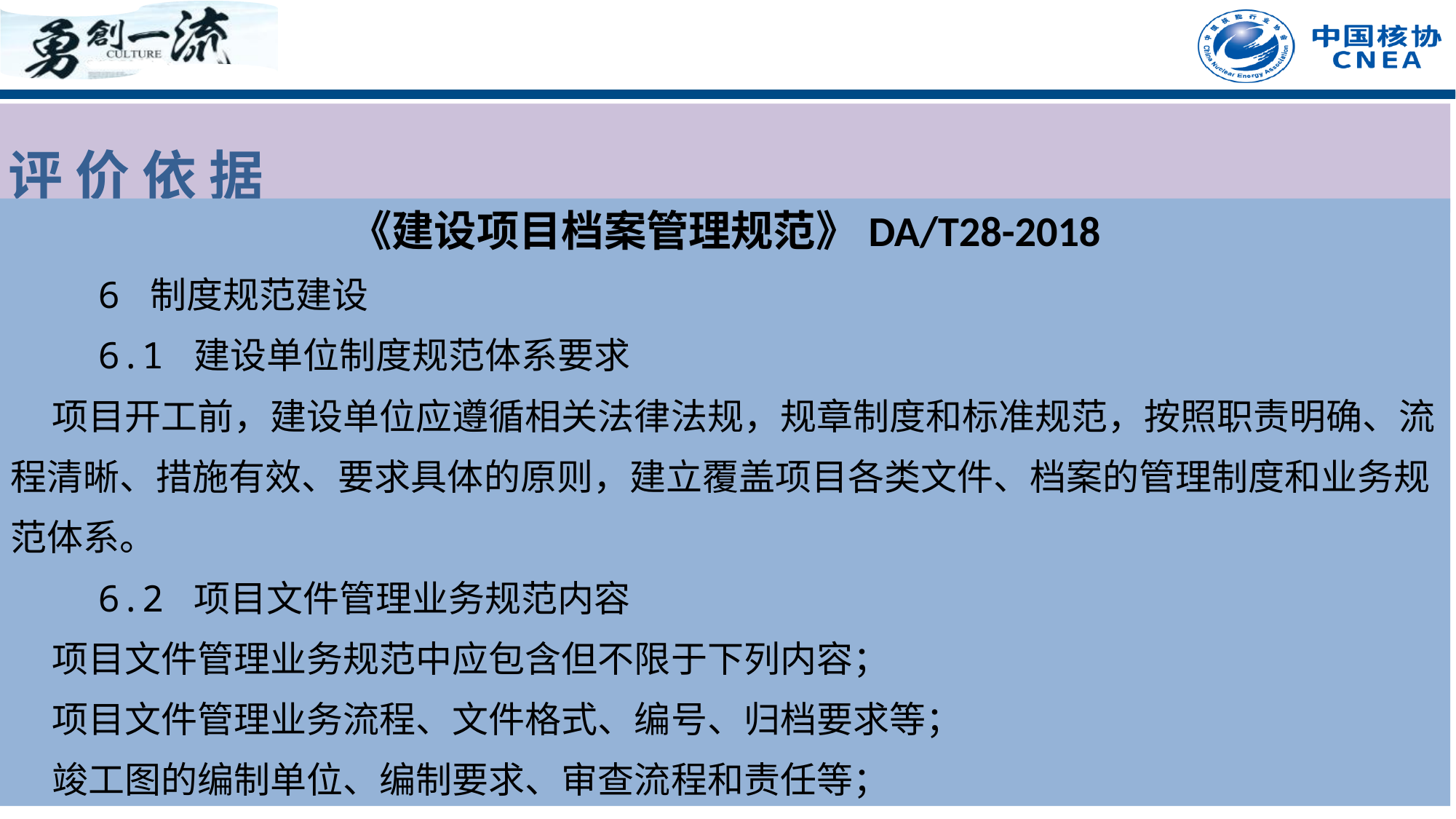

评 价 依 据
《建设项目档案管理规范》DA/T28-2018
    6 制度规范建设
    6.1 建设单位制度规范体系要求
    项目开工前，建设单位应遵循相关法律法规，规章制度和标准规范，按照职责明确、流程清晰、措施有效、要求具体的原则，建立覆盖项目各类文件、档案的管理制度和业务规范体系。
    6.2 项目文件管理业务规范内容
    项目文件管理业务规范中应包含但不限于下列内容；
    项目文件管理业务流程、文件格式、编号、归档要求等；
    竣工图的编制单位、编制要求、审查流程和责任等；